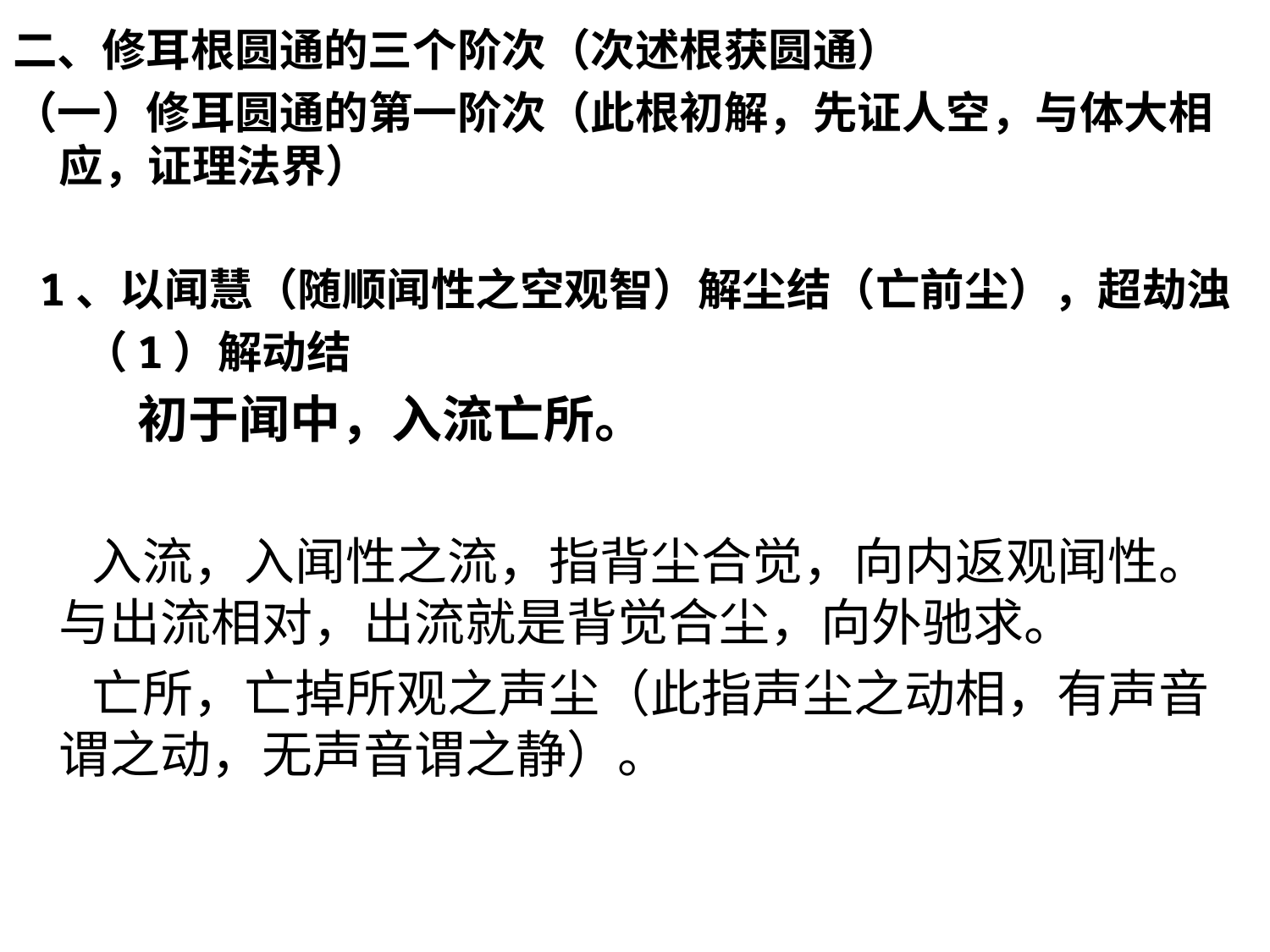

二、修耳根圆通的三个阶次（次述根获圆通）
（一）修耳圆通的第一阶次（此根初解，先证人空，与体大相应，证理法界）

 1、以闻慧（随顺闻性之空观智）解尘结（亡前尘），超劫浊
      （1）解动结
          初于闻中，入流亡所。

      入流，入闻性之流，指背尘合觉，向内返观闻性。与出流相对，出流就是背觉合尘，向外驰求。
      亡所，亡掉所观之声尘（此指声尘之动相，有声音谓之动，无声音谓之静）。